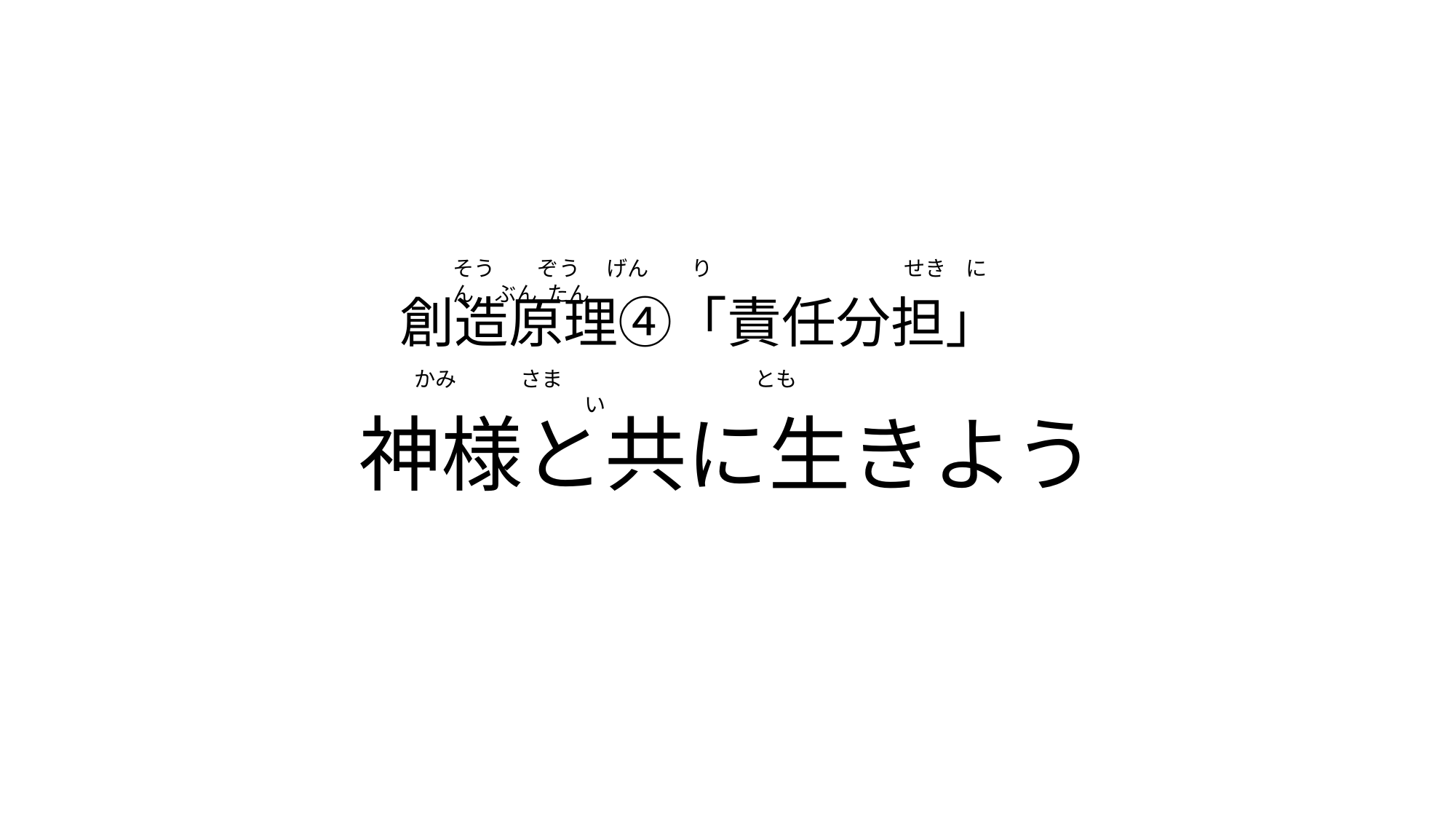

創造原理④「責任分担」
神様と共に生きよう
そう　　ぞう　 げん　　り　　　　　　　　　せき    にん　ぶん  たん
かみ　　　さま　　　　　　　　　とも　　　　　　　　　　　い